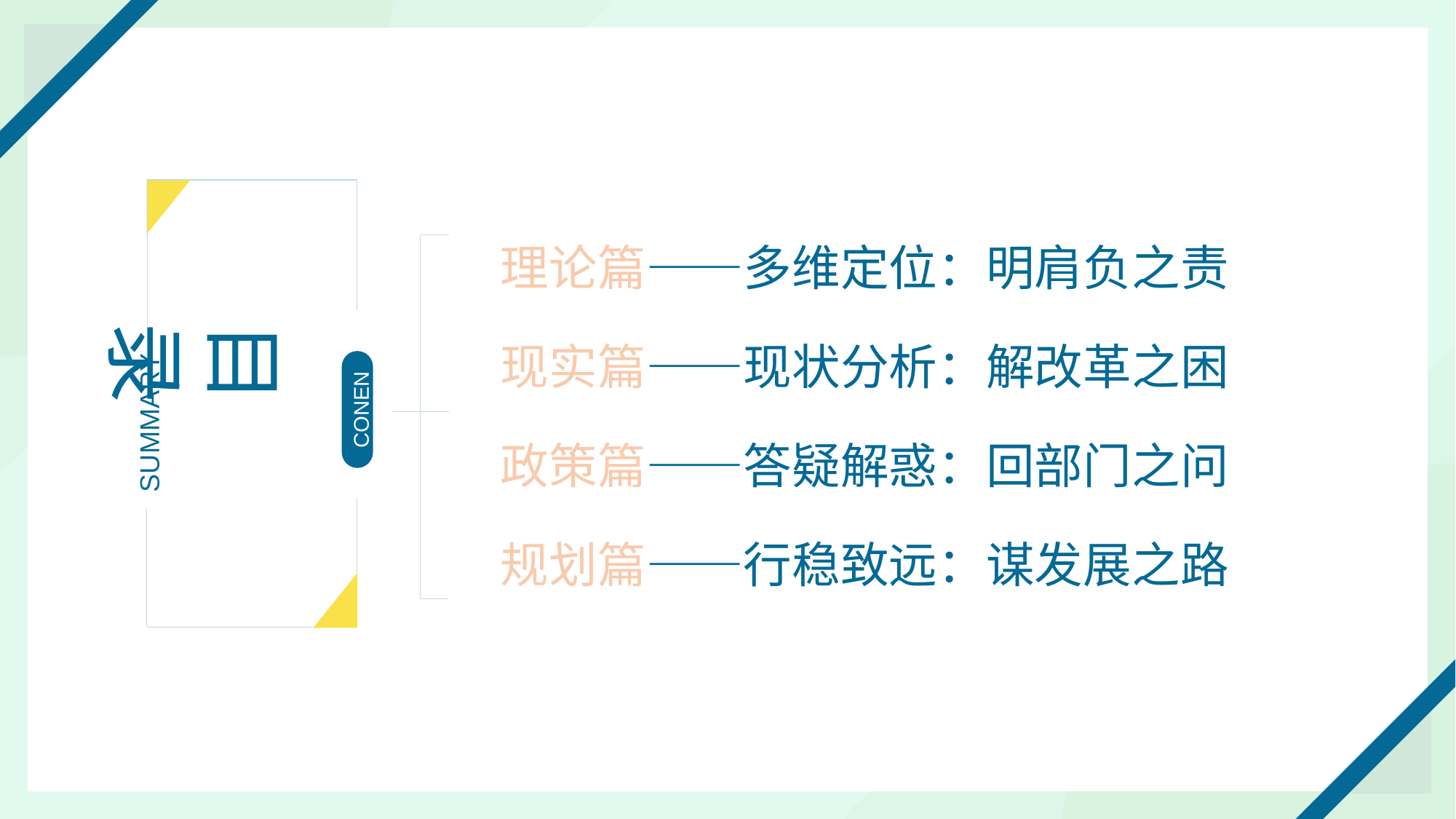

目 录

CONENT
SUMMARY

理论篇——多维定位：明肩负之责
现实篇——现状分析：解改革之困
政策篇——答疑解惑：回部门之问
规划篇——行稳致远：谋发展之路